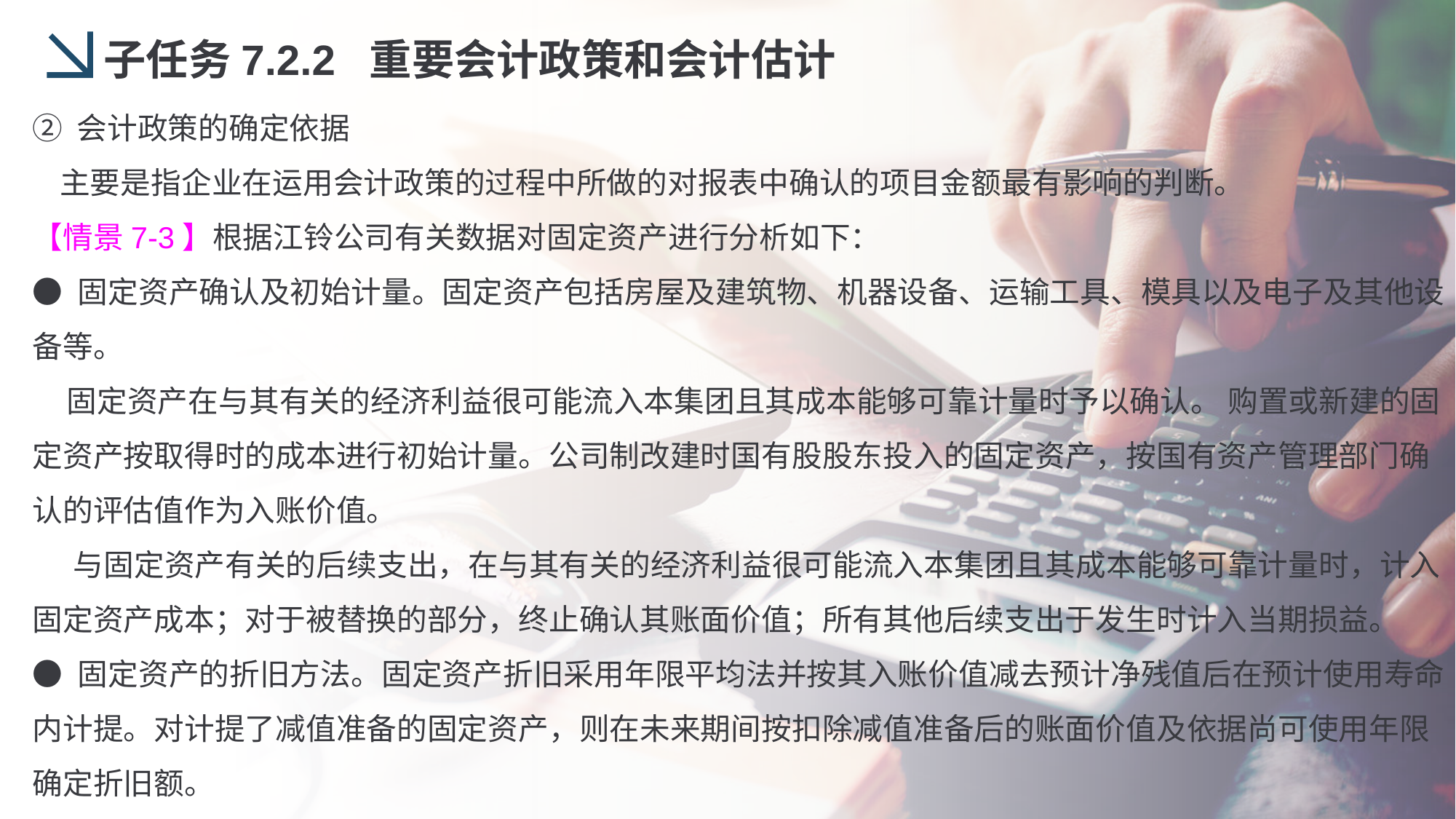

子任务7.2.2  重要会计政策和会计估计

② 会计政策的确定依据
   主要是指企业在运用会计政策的过程中所做的对报表中确认的项目金额最有影响的判断。
【情景7-3】根据江铃公司有关数据对固定资产进行分析如下：
● 固定资产确认及初始计量。固定资产包括房屋及建筑物、机器设备、运输工具、模具以及电子及其他设备等。
    固定资产在与其有关的经济利益很可能流入本集团且其成本能够可靠计量时予以确认。 购置或新建的固定资产按取得时的成本进行初始计量。公司制改建时国有股股东投入的固定资产，按国有资产管理部门确认的评估值作为入账价值。
     与固定资产有关的后续支出，在与其有关的经济利益很可能流入本集团且其成本能够可靠计量时，计入固定资产成本；对于被替换的部分，终止确认其账面价值；所有其他后续支出于发生时计入当期损益。
● 固定资产的折旧方法。固定资产折旧采用年限平均法并按其入账价值减去预计净残值后在预计使用寿命内计提。对计提了减值准备的固定资产，则在未来期间按扣除减值准备后的账面价值及依据尚可使用年限确定折旧额。